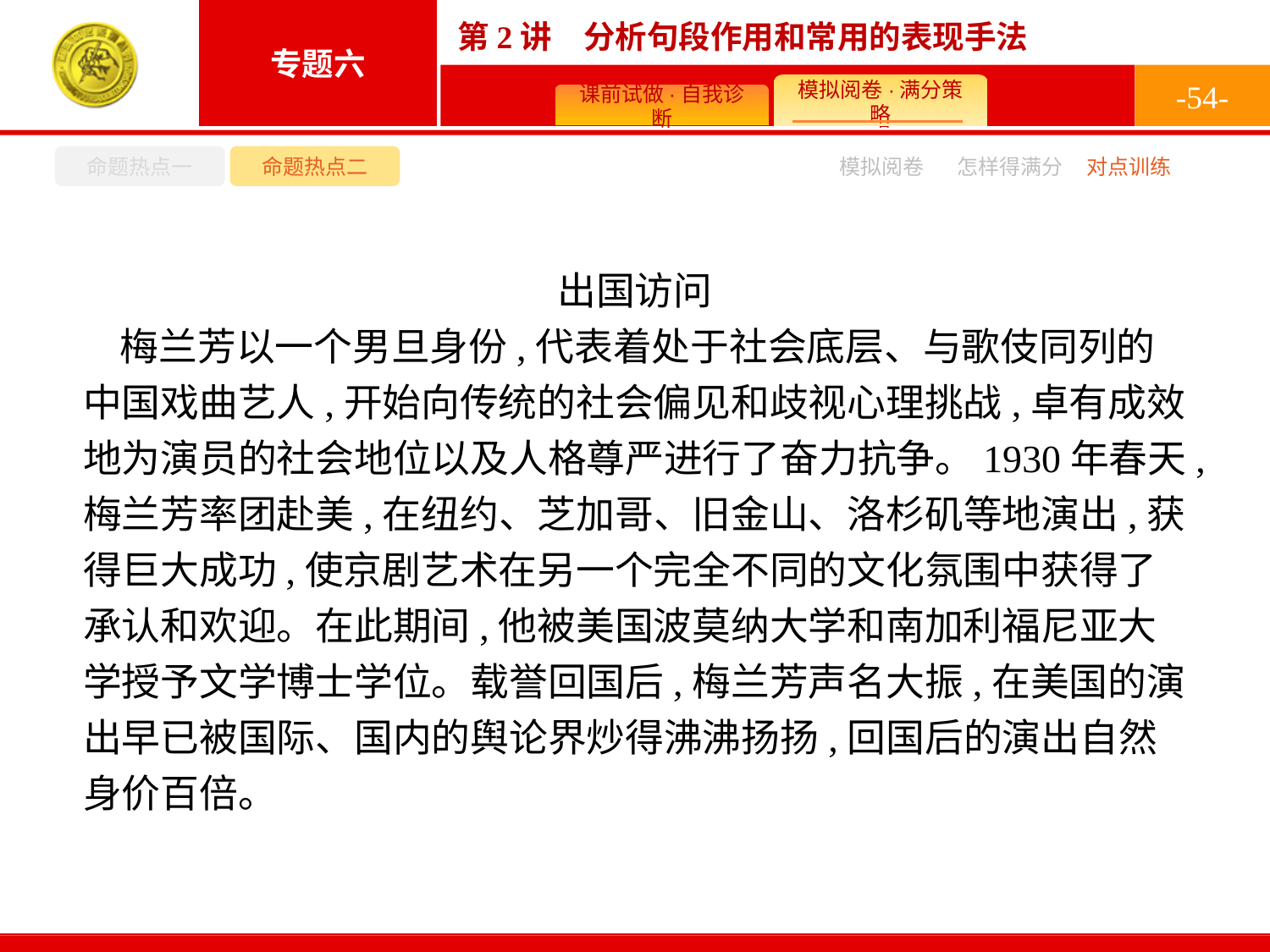

-54-
命题热点一
命题热点二
怎样得满分
模拟阅卷
对点训练
出国访问
梅兰芳以一个男旦身份,代表着处于社会底层、与歌伎同列的中国戏曲艺人,开始向传统的社会偏见和歧视心理挑战,卓有成效地为演员的社会地位以及人格尊严进行了奋力抗争。1930年春天,梅兰芳率团赴美,在纽约、芝加哥、旧金山、洛杉矶等地演出,获得巨大成功,使京剧艺术在另一个完全不同的文化氛围中获得了承认和欢迎。在此期间,他被美国波莫纳大学和南加利福尼亚大学授予文学博士学位。载誉回国后,梅兰芳声名大振,在美国的演出早已被国际、国内的舆论界炒得沸沸扬扬,回国后的演出自然身价百倍。